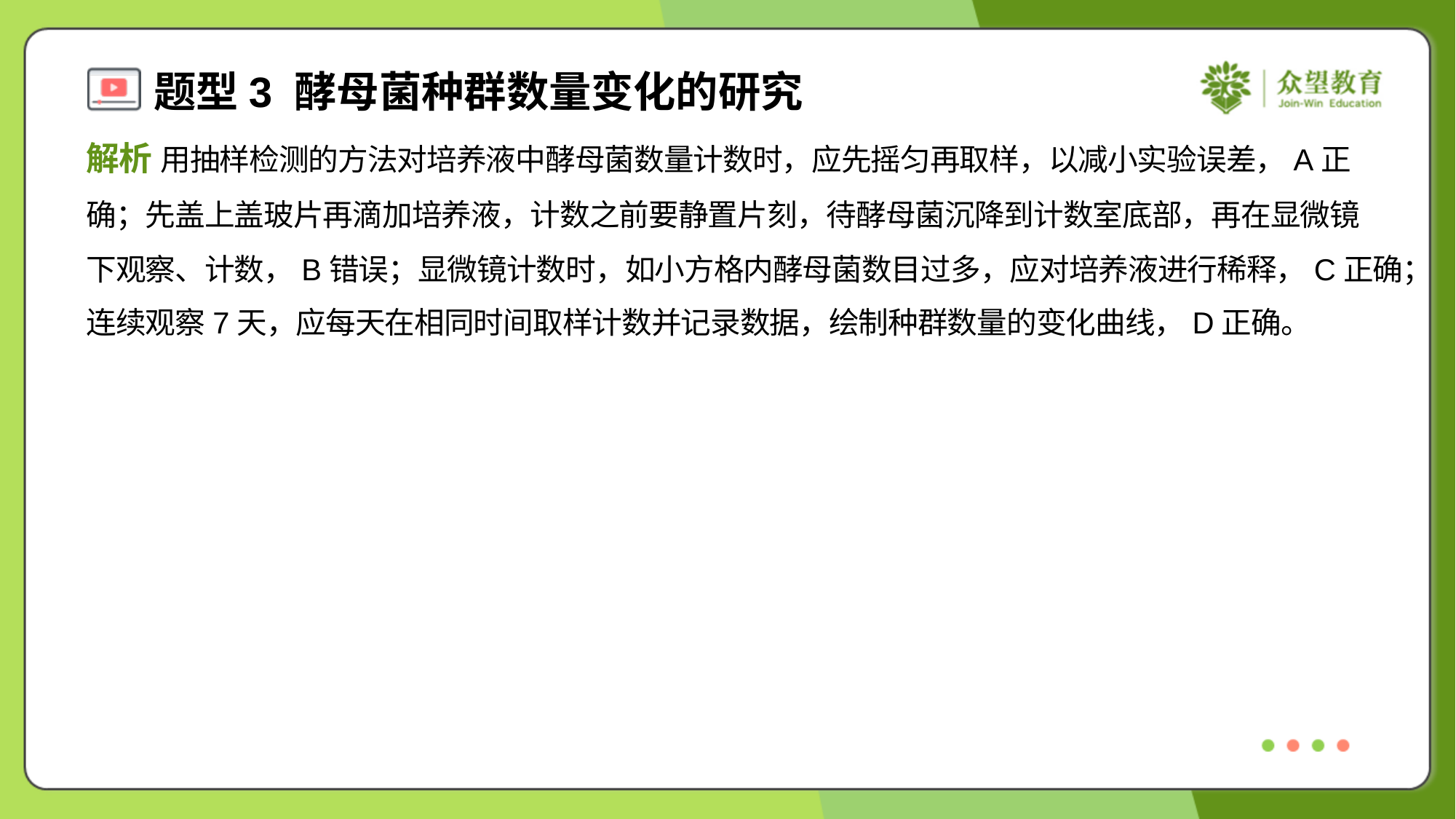

解析 用抽样检测的方法对培养液中酵母菌数量计数时，应先摇匀再取样，以减小实验误差，A正
确；先盖上盖玻片再滴加培养液，计数之前要静置片刻，待酵母菌沉降到计数室底部，再在显微镜
下观察、计数，B错误；显微镜计数时，如小方格内酵母菌数目过多，应对培养液进行稀释，C正确；
连续观察7天，应每天在相同时间取样计数并记录数据，绘制种群数量的变化曲线，D正确。